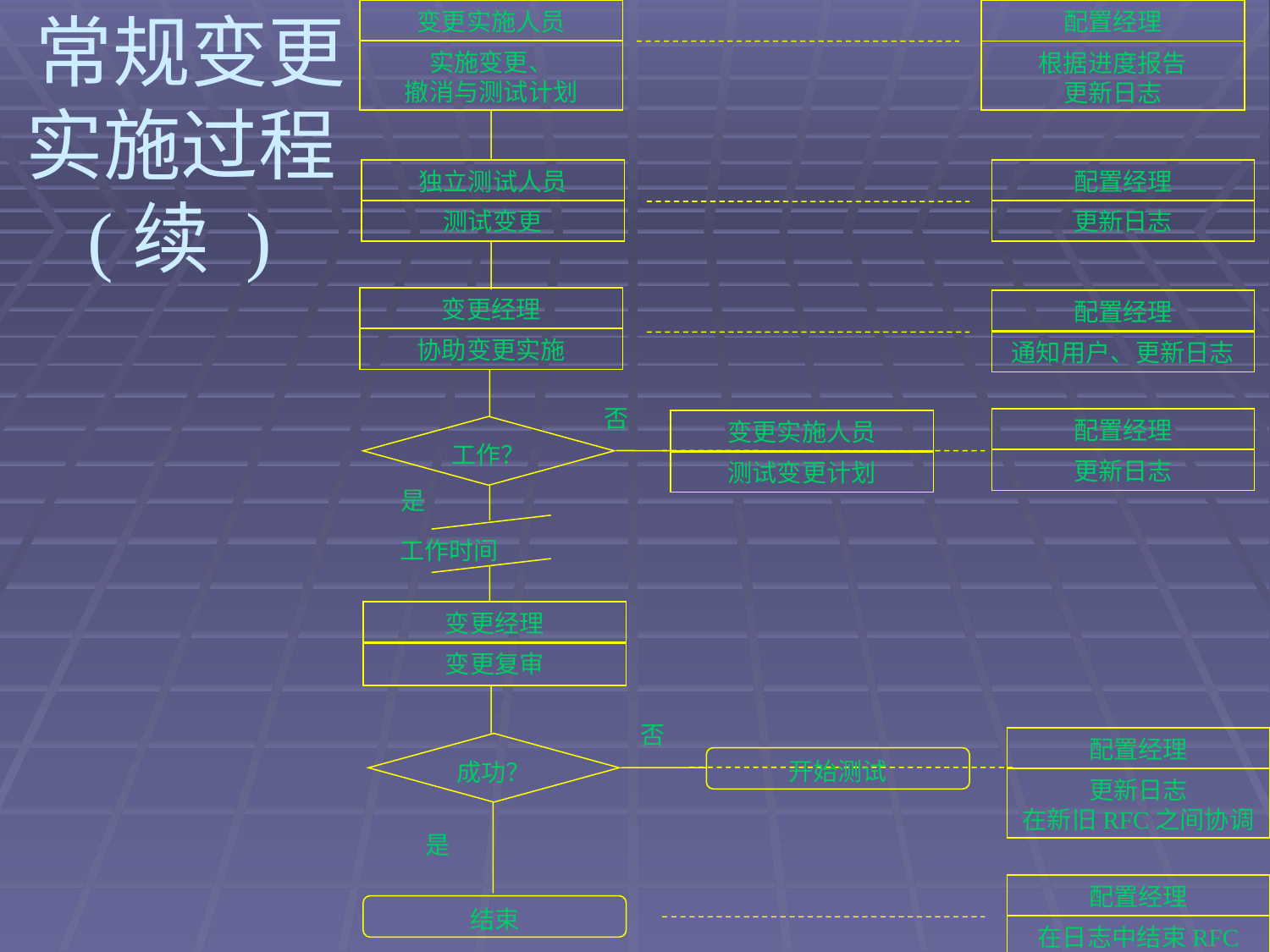

变更实施人员
配置经理
实施变更、
撤消与测试计划

根据进度报告
更新日志

独立测试人员
测试变更
配置经理
更新日志

变更经理
协助变更实施
配置经理
通知用户、更新日志

否
配置经理
变更实施人员
测试变更计划
工作？
更新日志

是

工作时间

变更经理
变更复审

否
配置经理
成功？
开始测试

更新日志
在新旧RFC之间协调

是
配置经理
结束
在日志中结束RFC

# 常规变更实施过程(续 )